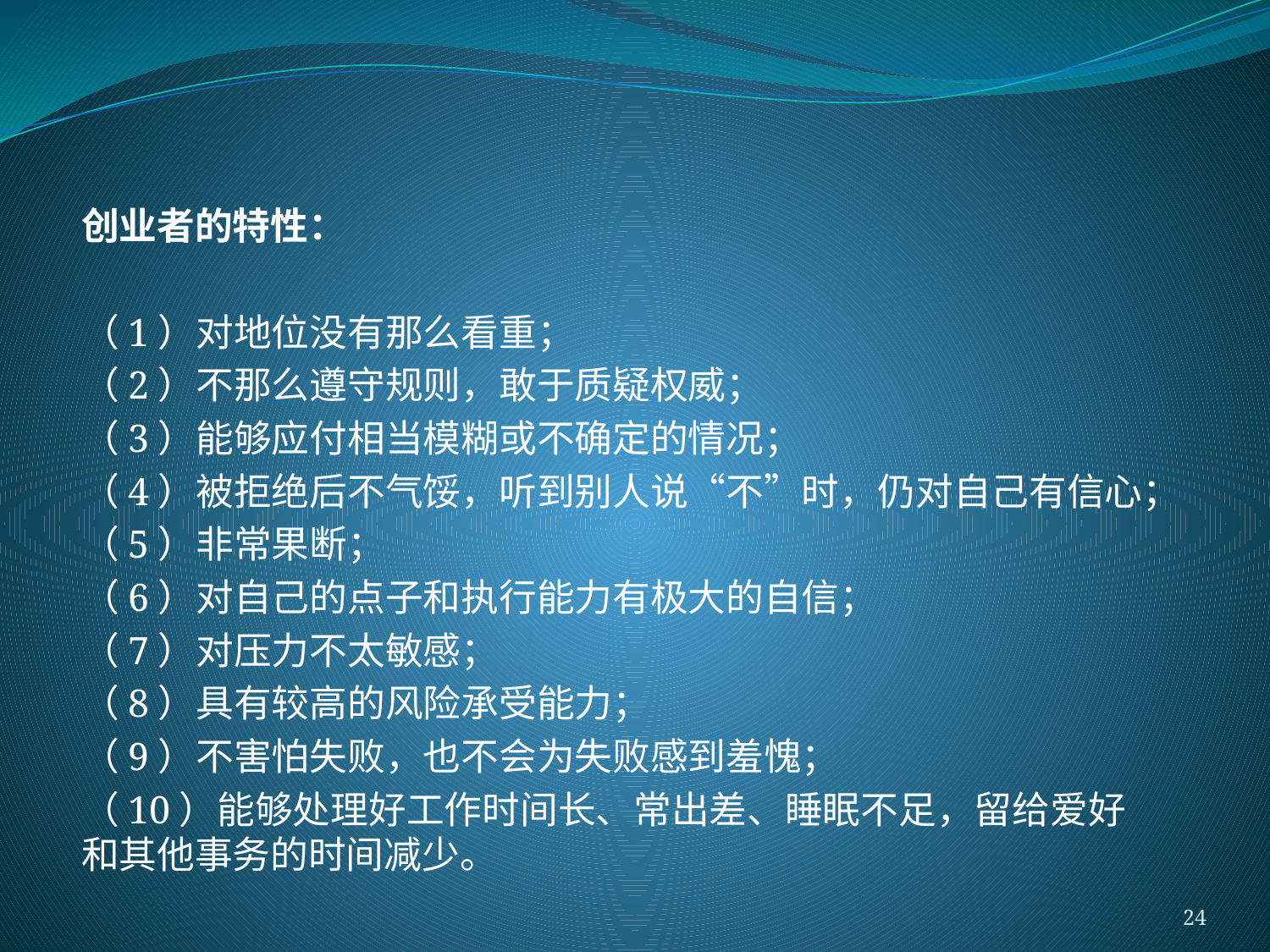

#
创业者的特性：

（1）对地位没有那么看重；
（2）不那么遵守规则，敢于质疑权威；
（3）能够应付相当模糊或不确定的情况；
（4）被拒绝后不气馁，听到别人说“不”时，仍对自己有信心；
（5）非常果断；
（6）对自己的点子和执行能力有极大的自信；
（7）对压力不太敏感；
（8）具有较高的风险承受能力；
（9）不害怕失败，也不会为失败感到羞愧；
（10）能够处理好工作时间长、常出差、睡眠不足，留给爱好和其他事务的时间减少。

24